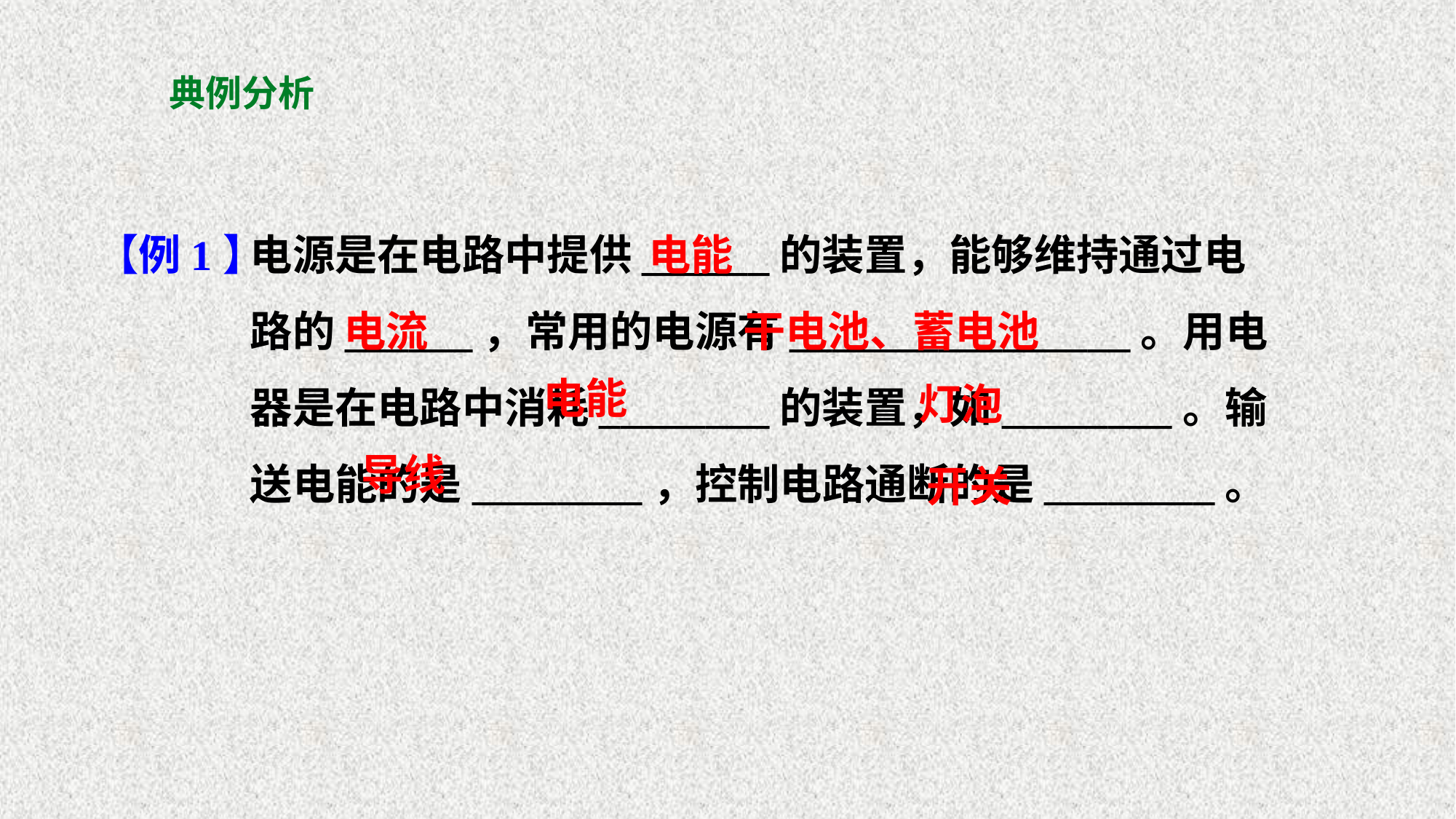

# 典例分析
【例1】
电源是在电路中提供______的装置，能够维持通过电路的______，常用的电源有________________。用电器是在电路中消耗________的装置，如________。输送电能的是________，控制电路通断的是________。
电能
电流
干电池、蓄电池
电能
灯泡
导线
开关